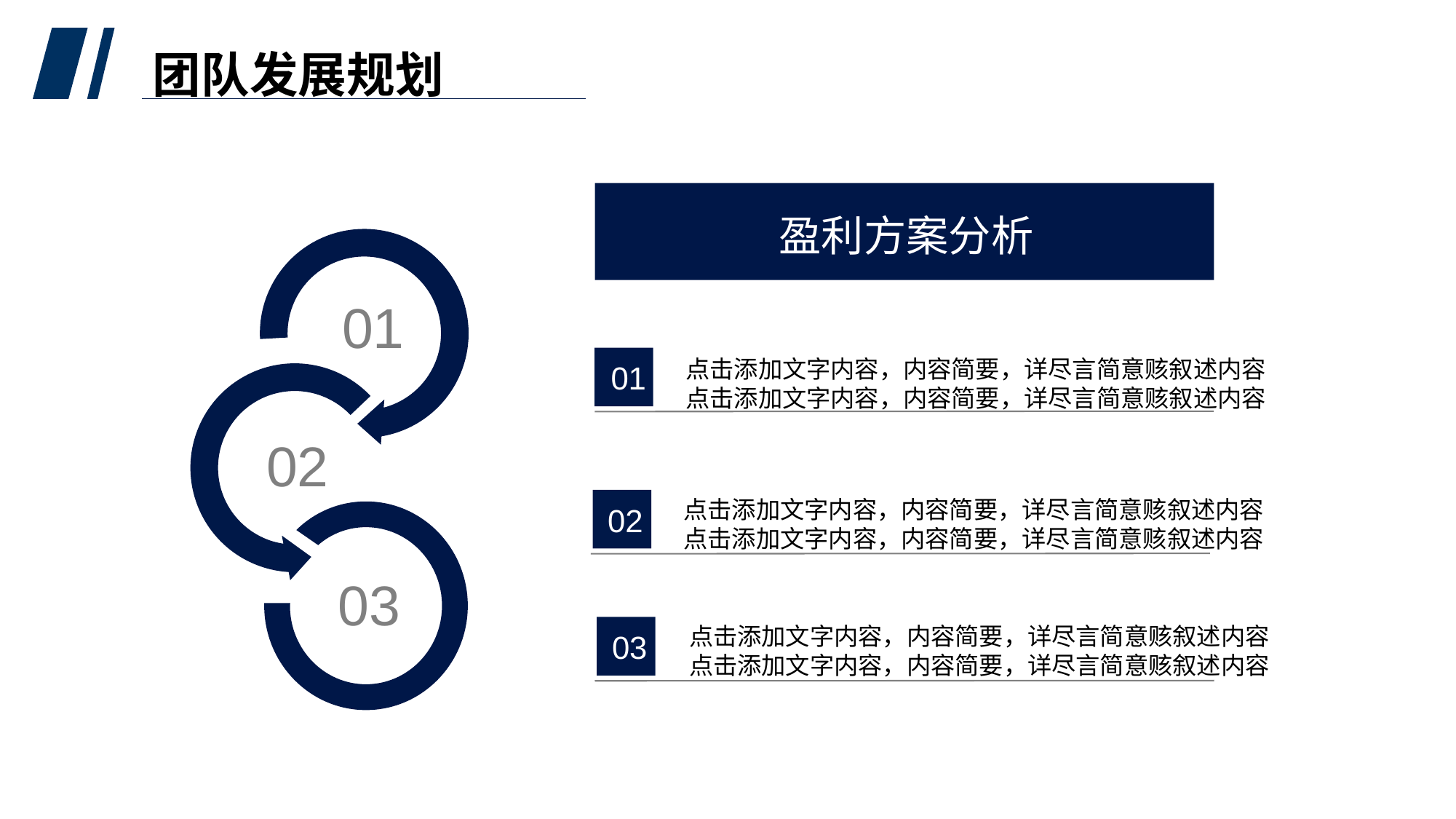

团队发展规划

盈利方案分析

01
点击添加文字内容，内容简要，详尽言简意赅叙述内容
点击添加文字内容，内容简要，详尽言简意赅叙述内容

01

02
点击添加文字内容，内容简要，详尽言简意赅叙述内容
点击添加文字内容，内容简要，详尽言简意赅叙述内容

02

03
点击添加文字内容，内容简要，详尽言简意赅叙述内容
点击添加文字内容，内容简要，详尽言简意赅叙述内容

03
0.5 秒延迟符，无
意义，可删除.